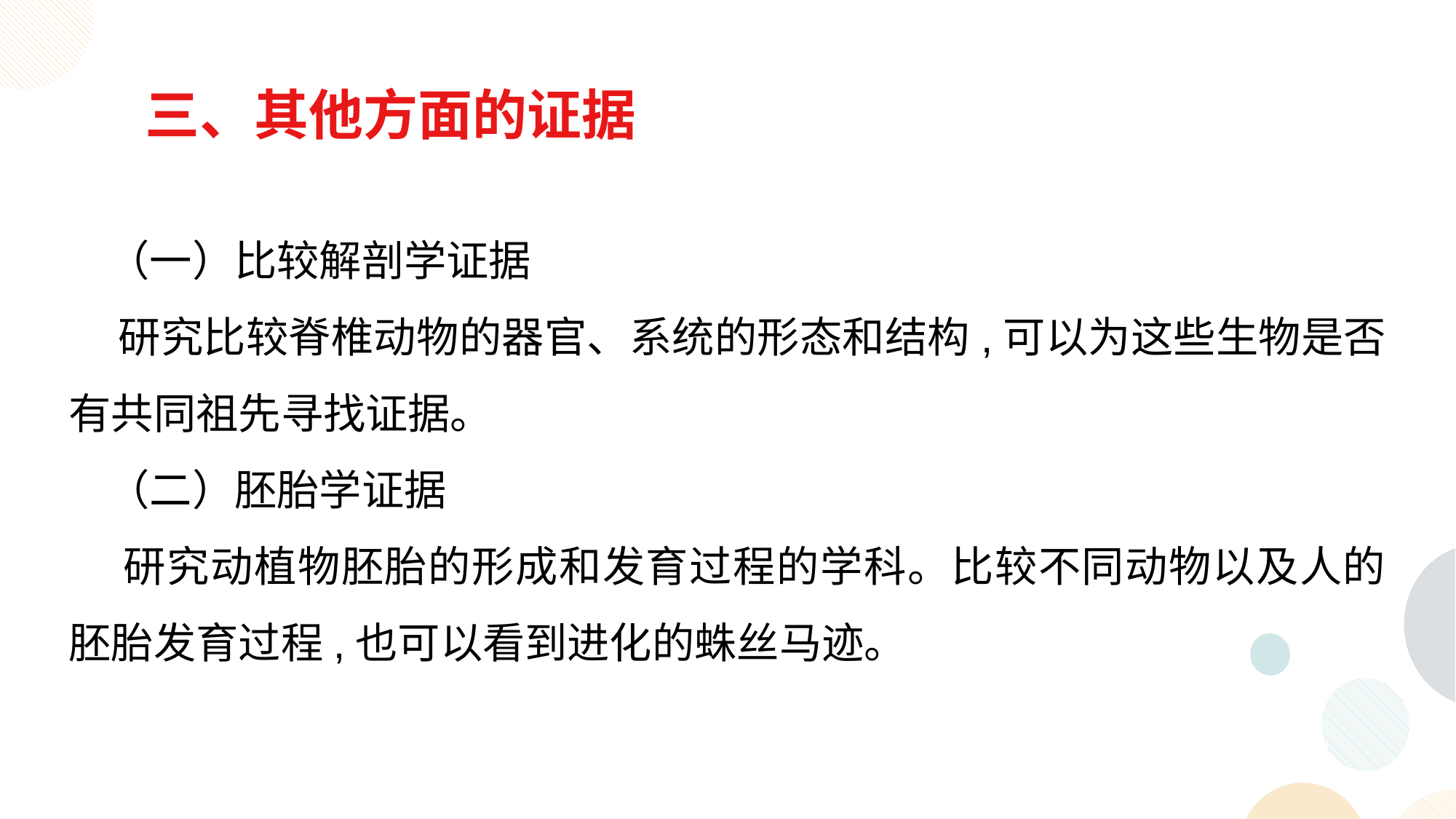

三、其他方面的证据
   （一）比较解剖学证据
    研究比较脊椎动物的器官、系统的形态和结构,可以为这些生物是否有共同祖先寻找证据。
   （二）胚胎学证据
    研究动植物胚胎的形成和发育过程的学科。比较不同动物以及人的胚胎发育过程,也可以看到进化的蛛丝马迹。